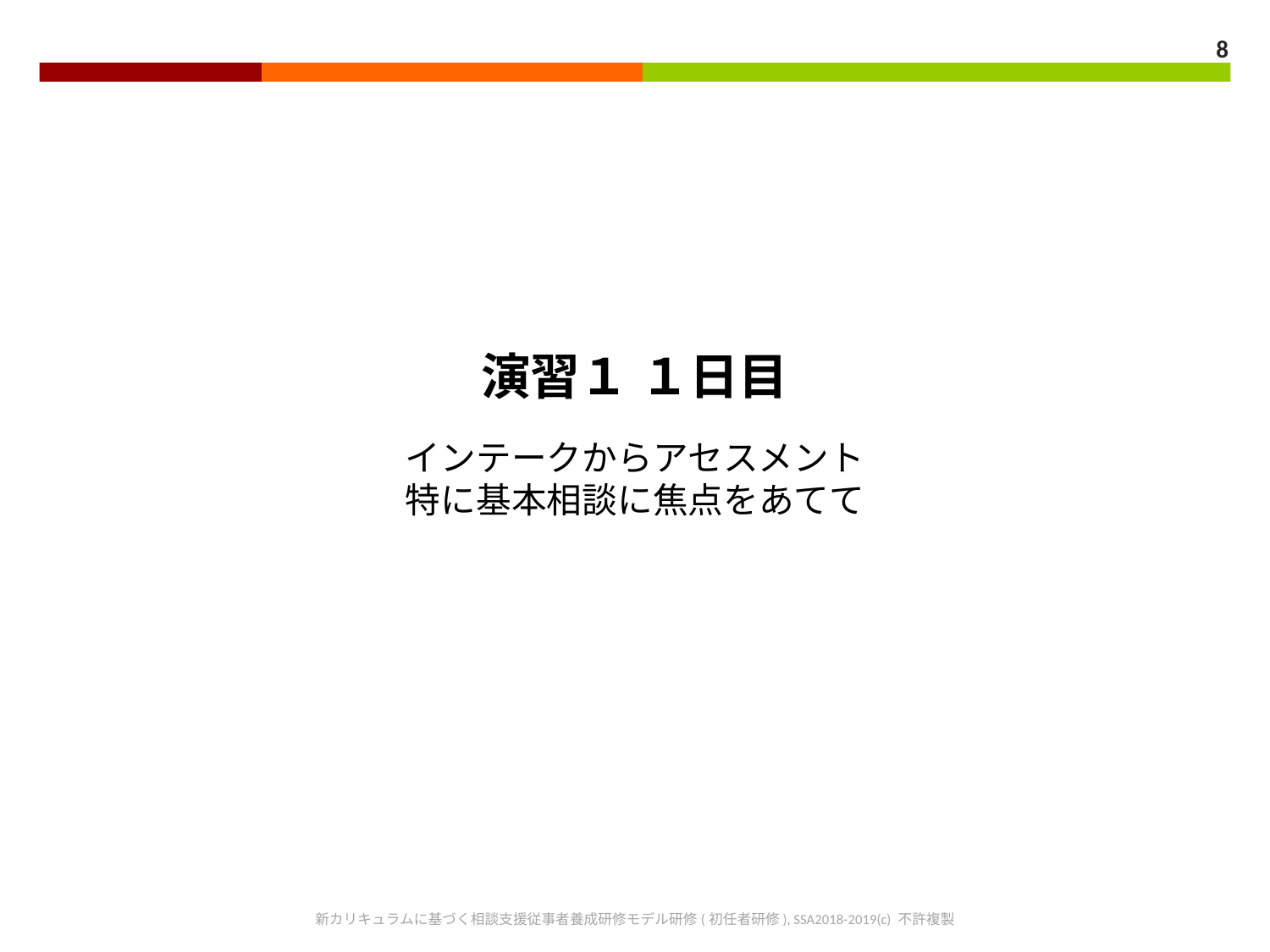

8
演習１ １日目

インテークからアセスメント
特に基本相談に焦点をあてて
新カリキュラムに基づく相談支援従事者養成研修モデル研修(初任者研修), SSA2018-2019(c) 不許複製